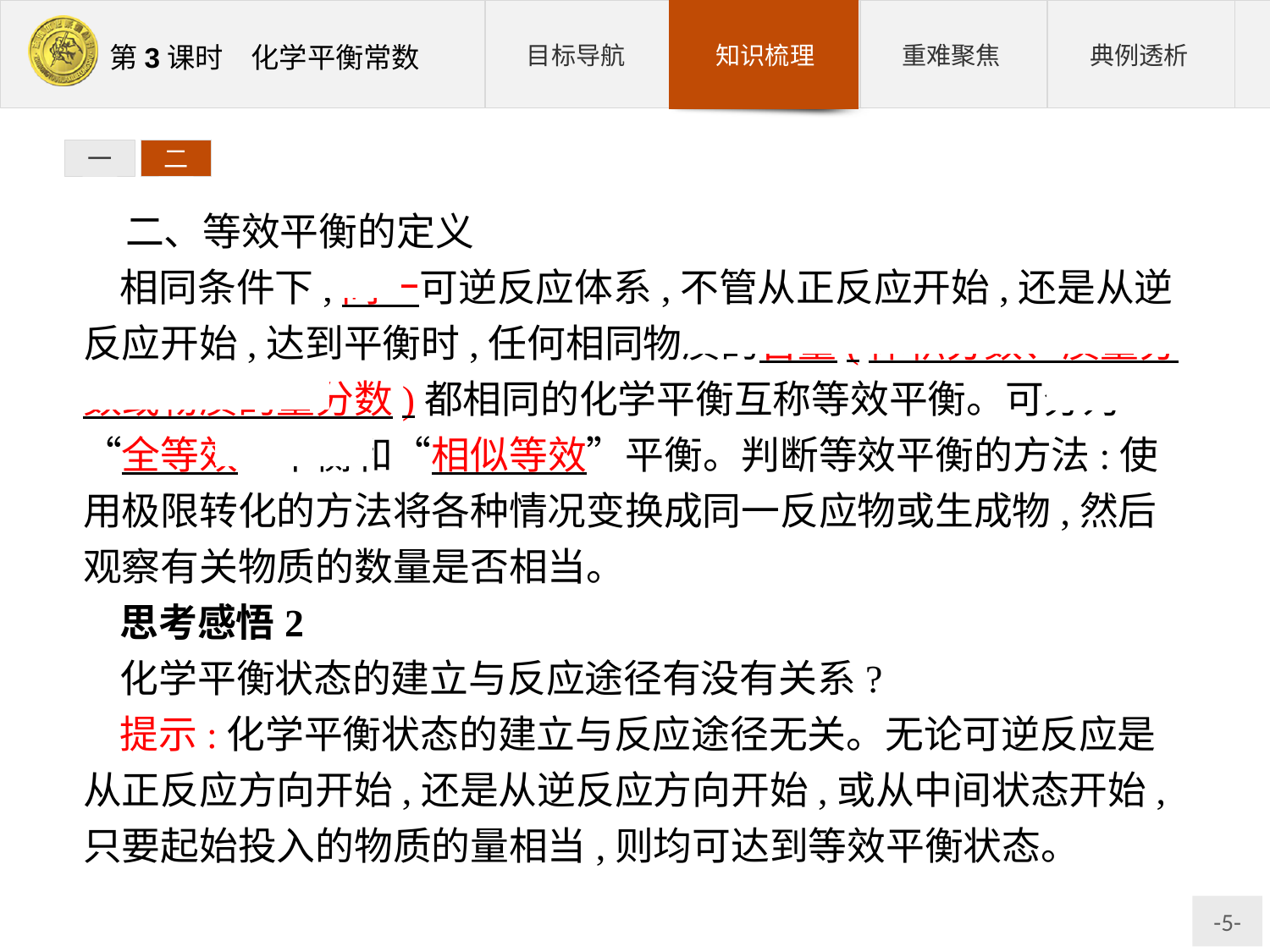

一
二
二、等效平衡的定义
相同条件下,同一可逆反应体系,不管从正反应开始,还是从逆反应开始,达到平衡时,任何相同物质的含量(体积分数、质量分数或物质的量分数)都相同的化学平衡互称等效平衡。可分为“全等效”平衡和“相似等效”平衡。判断等效平衡的方法:使用极限转化的方法将各种情况变换成同一反应物或生成物,然后观察有关物质的数量是否相当。
思考感悟2
化学平衡状态的建立与反应途径有没有关系?
提示:化学平衡状态的建立与反应途径无关。无论可逆反应是从正反应方向开始,还是从逆反应方向开始,或从中间状态开始,只要起始投入的物质的量相当,则均可达到等效平衡状态。